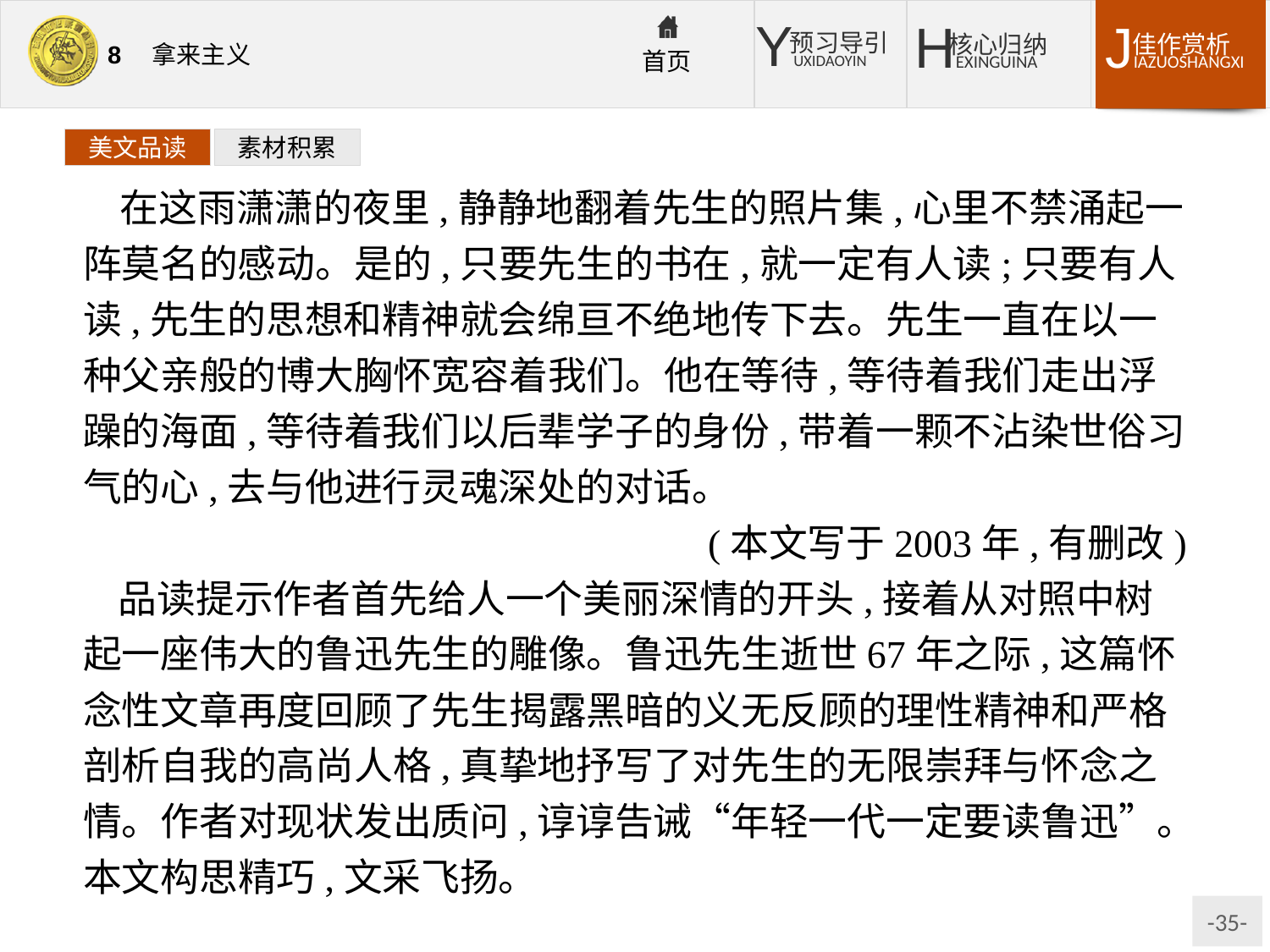

美文品读
素材积累
在这雨潇潇的夜里,静静地翻着先生的照片集,心里不禁涌起一阵莫名的感动。是的,只要先生的书在,就一定有人读;只要有人读,先生的思想和精神就会绵亘不绝地传下去。先生一直在以一种父亲般的博大胸怀宽容着我们。他在等待,等待着我们走出浮躁的海面,等待着我们以后辈学子的身份,带着一颗不沾染世俗习气的心,去与他进行灵魂深处的对话。
(本文写于2003年,有删改)
品读提示作者首先给人一个美丽深情的开头,接着从对照中树起一座伟大的鲁迅先生的雕像。鲁迅先生逝世67年之际,这篇怀念性文章再度回顾了先生揭露黑暗的义无反顾的理性精神和严格剖析自我的高尚人格,真挚地抒写了对先生的无限崇拜与怀念之情。作者对现状发出质问,谆谆告诫“年轻一代一定要读鲁迅”。本文构思精巧,文采飞扬。